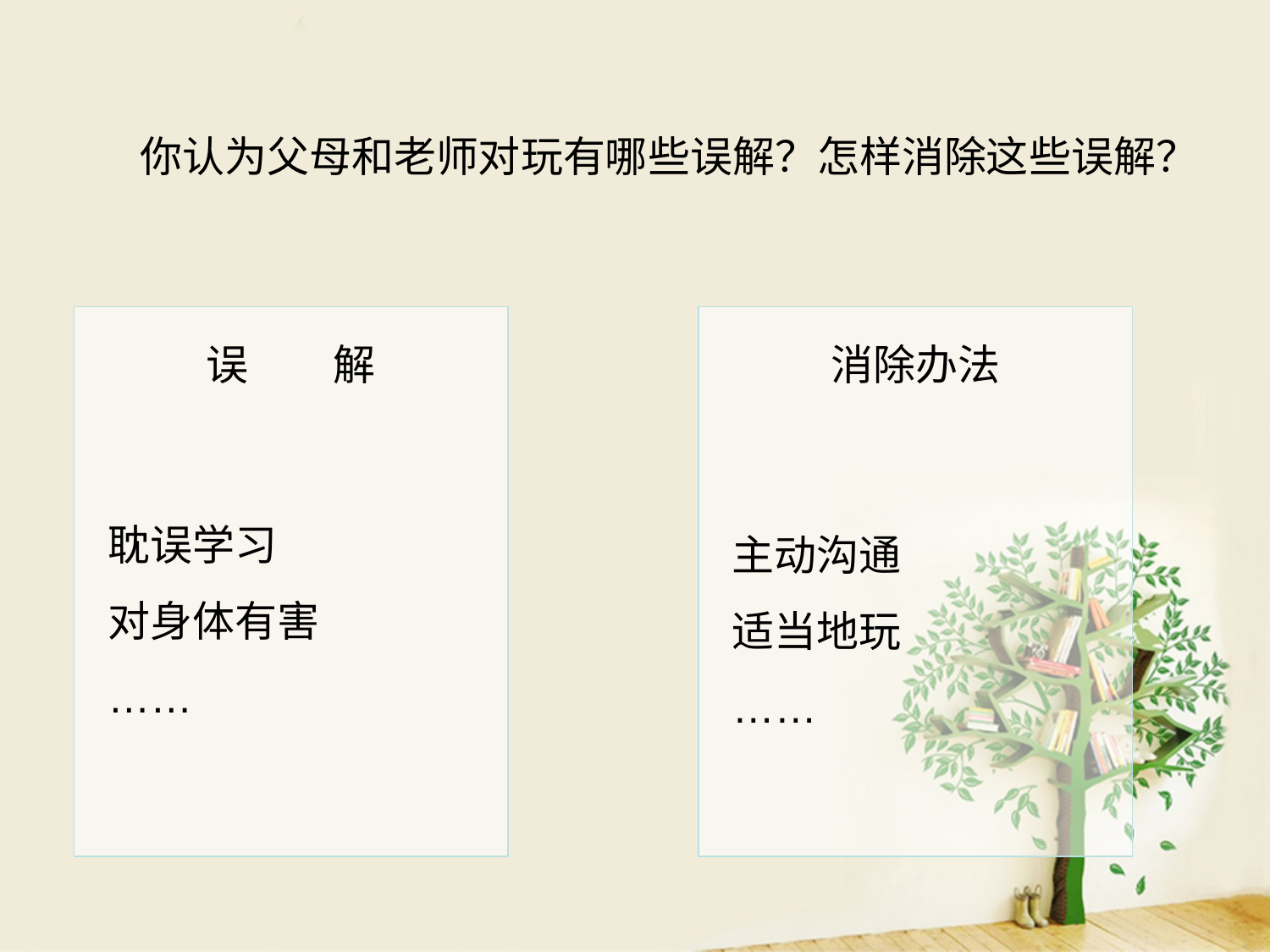

# 你认为父母和老师对玩有哪些误解？怎样消除这些误解？
误　　解

消除办法

耽误学习
对身体有害
……
主动沟通
适当地玩
……